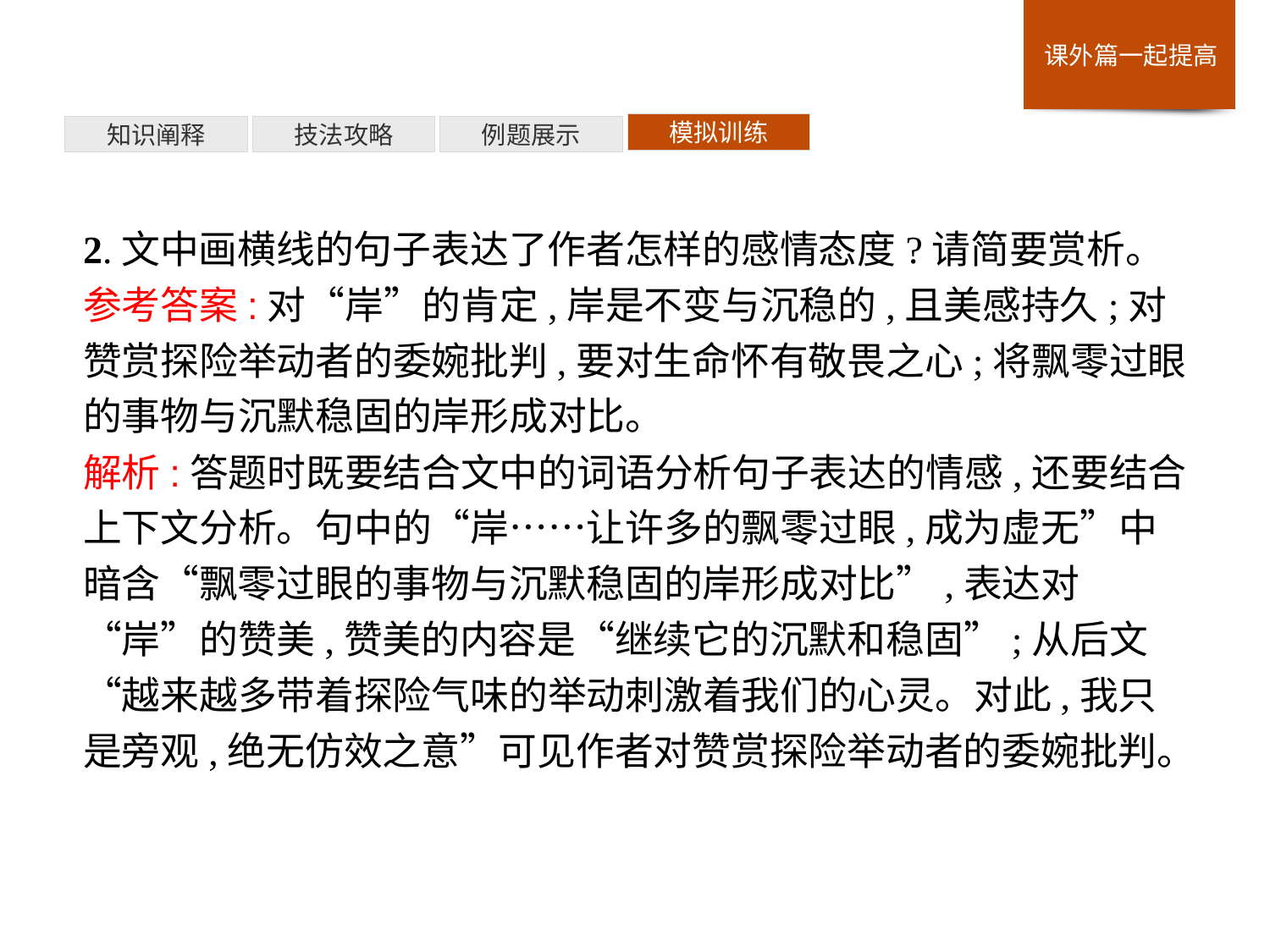

模拟训练
例题展示
技法攻略
知识阐释
2.文中画横线的句子表达了作者怎样的感情态度?请简要赏析。
参考答案:对“岸”的肯定,岸是不变与沉稳的,且美感持久;对赞赏探险举动者的委婉批判,要对生命怀有敬畏之心;将飘零过眼的事物与沉默稳固的岸形成对比。
解析:答题时既要结合文中的词语分析句子表达的情感,还要结合上下文分析。句中的“岸……让许多的飘零过眼,成为虚无”中暗含“飘零过眼的事物与沉默稳固的岸形成对比”,表达对“岸”的赞美,赞美的内容是“继续它的沉默和稳固”;从后文“越来越多带着探险气味的举动刺激着我们的心灵。对此,我只是旁观,绝无仿效之意”可见作者对赞赏探险举动者的委婉批判。